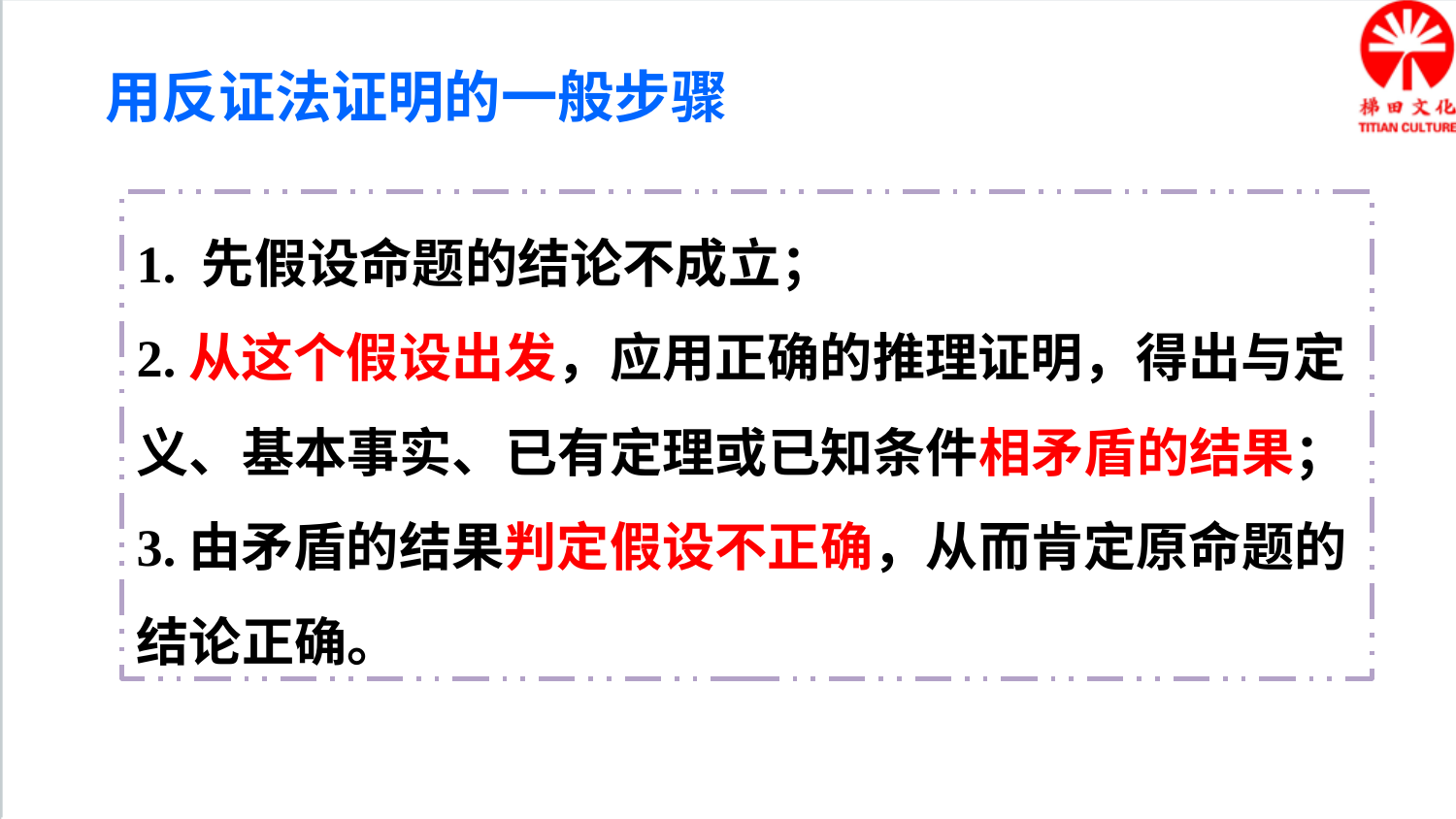

用反证法证明的一般步骤
1. 先假设命题的结论不成立；
2.从这个假设出发，应用正确的推理证明，得出与定义、基本事实、已有定理或已知条件相矛盾的结果；
3.由矛盾的结果判定假设不正确，从而肯定原命题的结论正确。